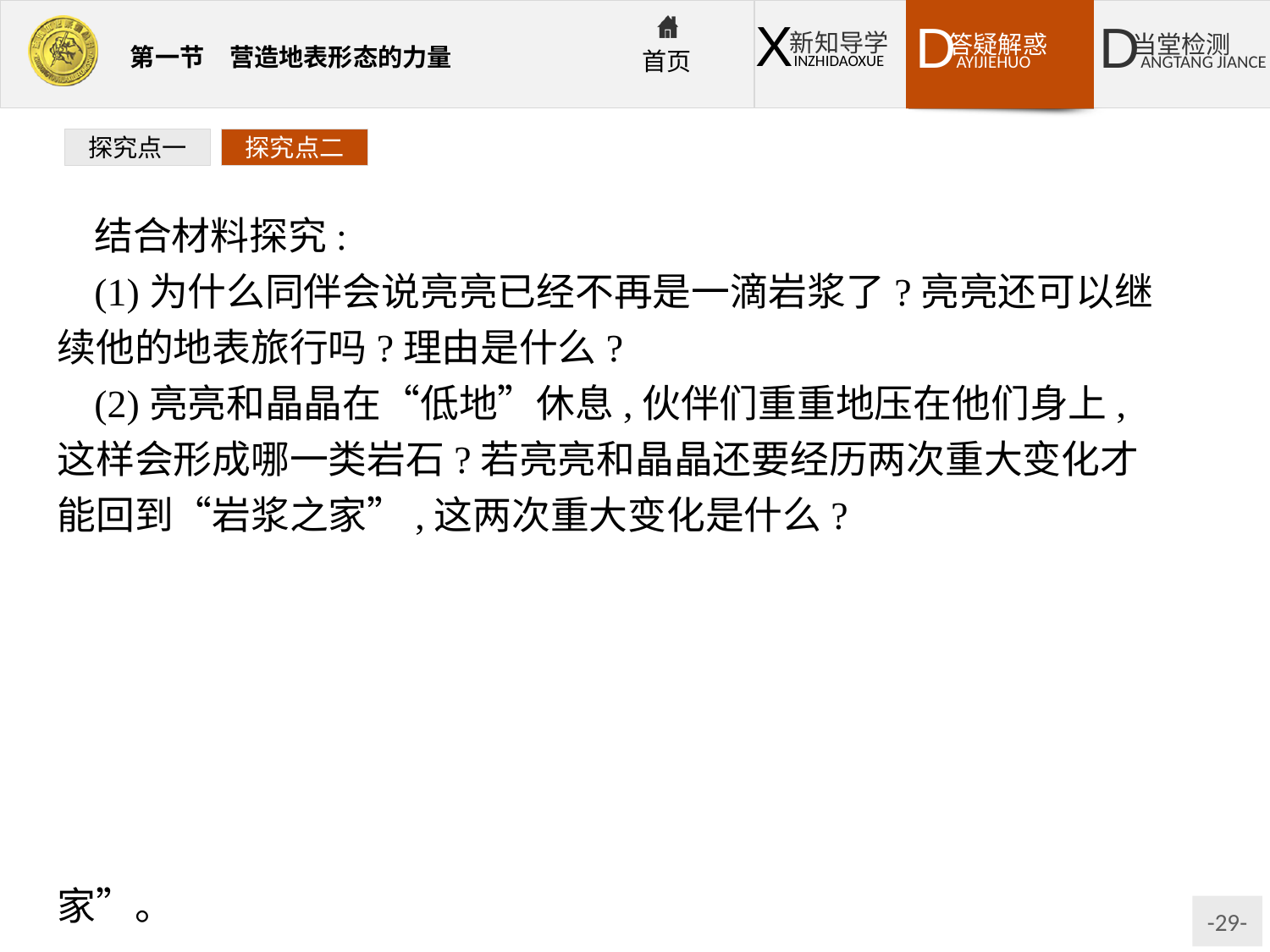

探究点一
探究点二
结合材料探究:
(1)为什么同伴会说亮亮已经不再是一滴岩浆了?亮亮还可以继续他的地表旅行吗?理由是什么?
(2)亮亮和晶晶在“低地”休息,伙伴们重重地压在他们身上,这样会形成哪一类岩石?若亮亮和晶晶还要经历两次重大变化才能回到“岩浆之家”,这两次重大变化是什么?
提示:(1)岩浆喷出地表后,随着温度的降低,会冷却凝固形成岩浆岩。
地表旅行还可以继续。由于风化、侵蚀作用,岩石会破碎,并在风、流水等作用下,发生搬运,离开原来的位置。
(2)沉积岩。在一定温度和压力条件下,发生变质作用,形成变质岩;最后再经历重熔再生作用,就可以成为岩浆,回到“岩浆之家”。